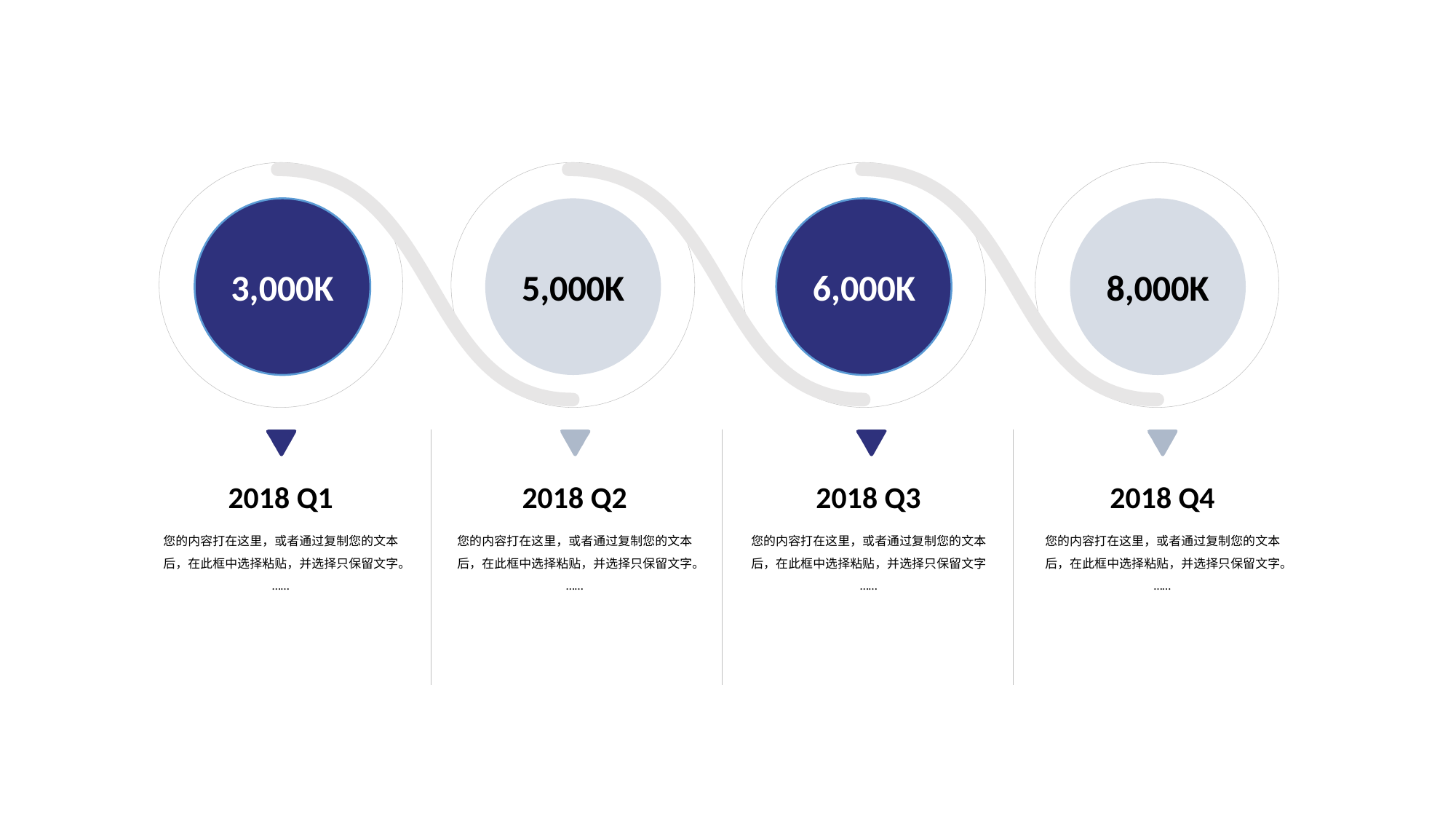

3,000K
5,000K
6,000K
8,000K

2018 Q1
您的内容打在这里，或者通过复制您的文本后，在此框中选择粘贴，并选择只保留文字。
……
2018 Q2
您的内容打在这里，或者通过复制您的文本后，在此框中选择粘贴，并选择只保留文字。
……
2018 Q3
您的内容打在这里，或者通过复制您的文本后，在此框中选择粘贴，并选择只保留文字
……
2018 Q4
您的内容打在这里，或者通过复制您的文本后，在此框中选择粘贴，并选择只保留文字。
……